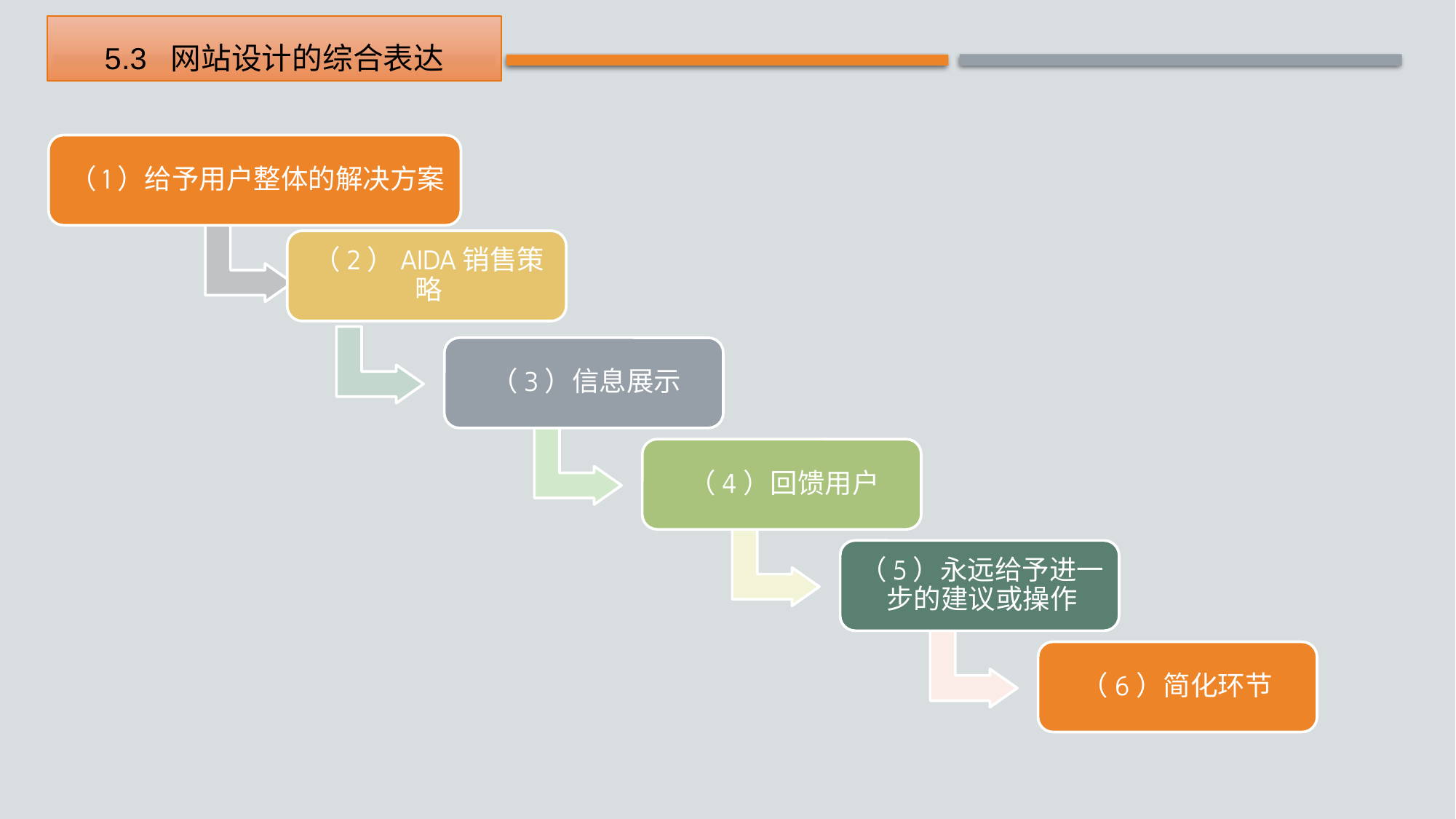

5.3  网站设计的综合表达
（1）给予用户整体的解决方案
（2）AIDA销售策略
（3）信息展示
（4）回馈用户
（5）永远给予进一步的建议或操作
（6）简化环节